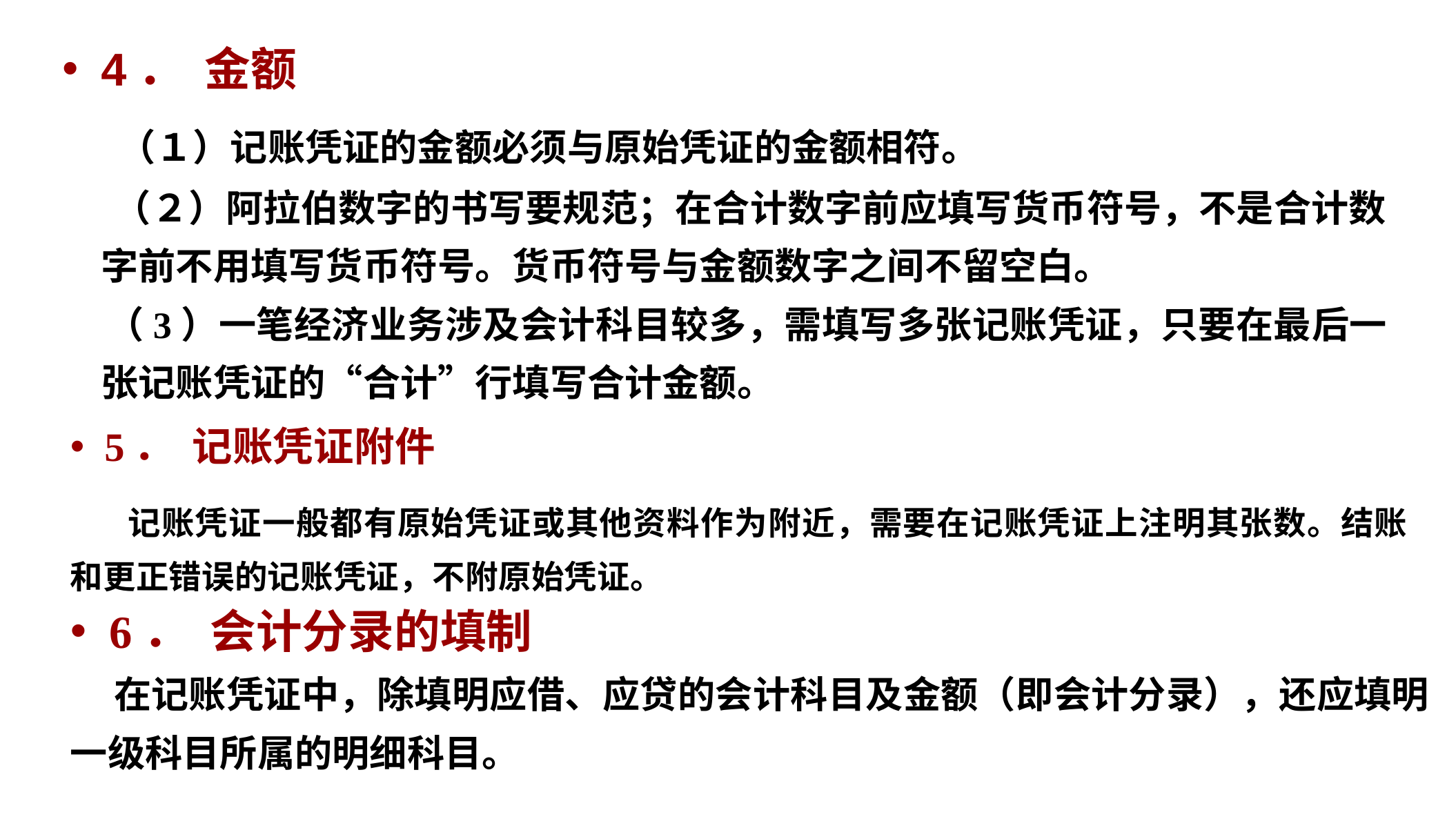

4．  金额
    （１）记账凭证的金额必须与原始凭证的金额相符。
     （２）阿拉伯数字的书写要规范；在合计数字前应填写货币符号，不是合计数字前不用填写货币符号。货币符号与金额数字之间不留空白。
    （3）一笔经济业务涉及会计科目较多，需填写多张记账凭证，只要在最后一张记账凭证的“合计”行填写合计金额。
5．  记账凭证附件
    记账凭证一般都有原始凭证或其他资料作为附近，需要在记账凭证上注明其张数。结账和更正错误的记账凭证，不附原始凭证。
6．  会计分录的填制
    在记账凭证中，除填明应借、应贷的会计科目及金额（即会计分录），还应填明一级科目所属的明细科目。